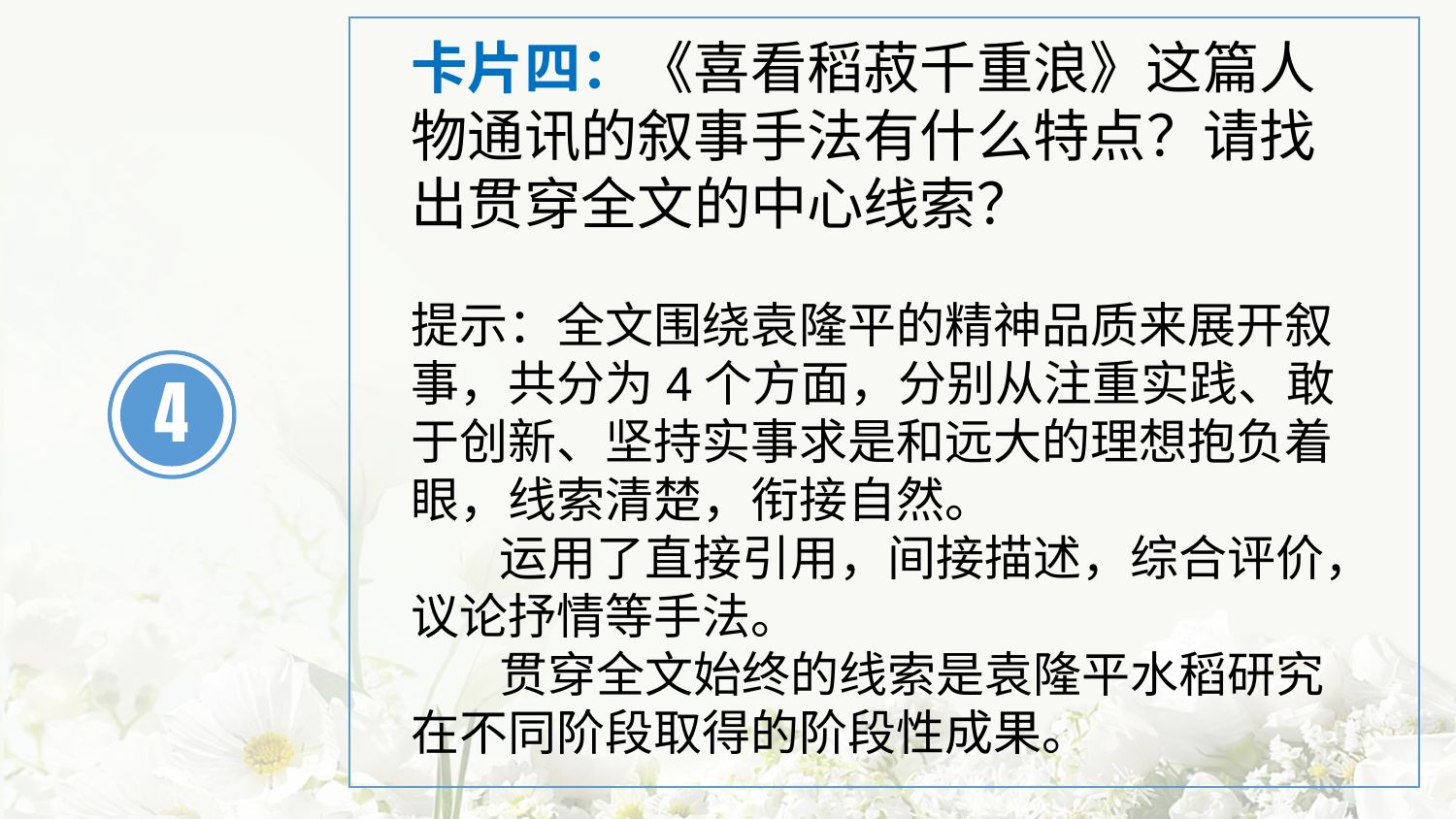

卡片四：《喜看稻菽千重浪》这篇人物通讯的叙事手法有什么特点？请找出贯穿全文的中心线索？

提示：全文围绕袁隆平的精神品质来展开叙事，共分为4个方面，分别从注重实践、敢于创新、坚持实事求是和远大的理想抱负着眼，线索清楚，衔接自然。
       运用了直接引用，间接描述，综合评价，议论抒情等手法。
       贯穿全文始终的线索是袁隆平水稻研究在不同阶段取得的阶段性成果。

4